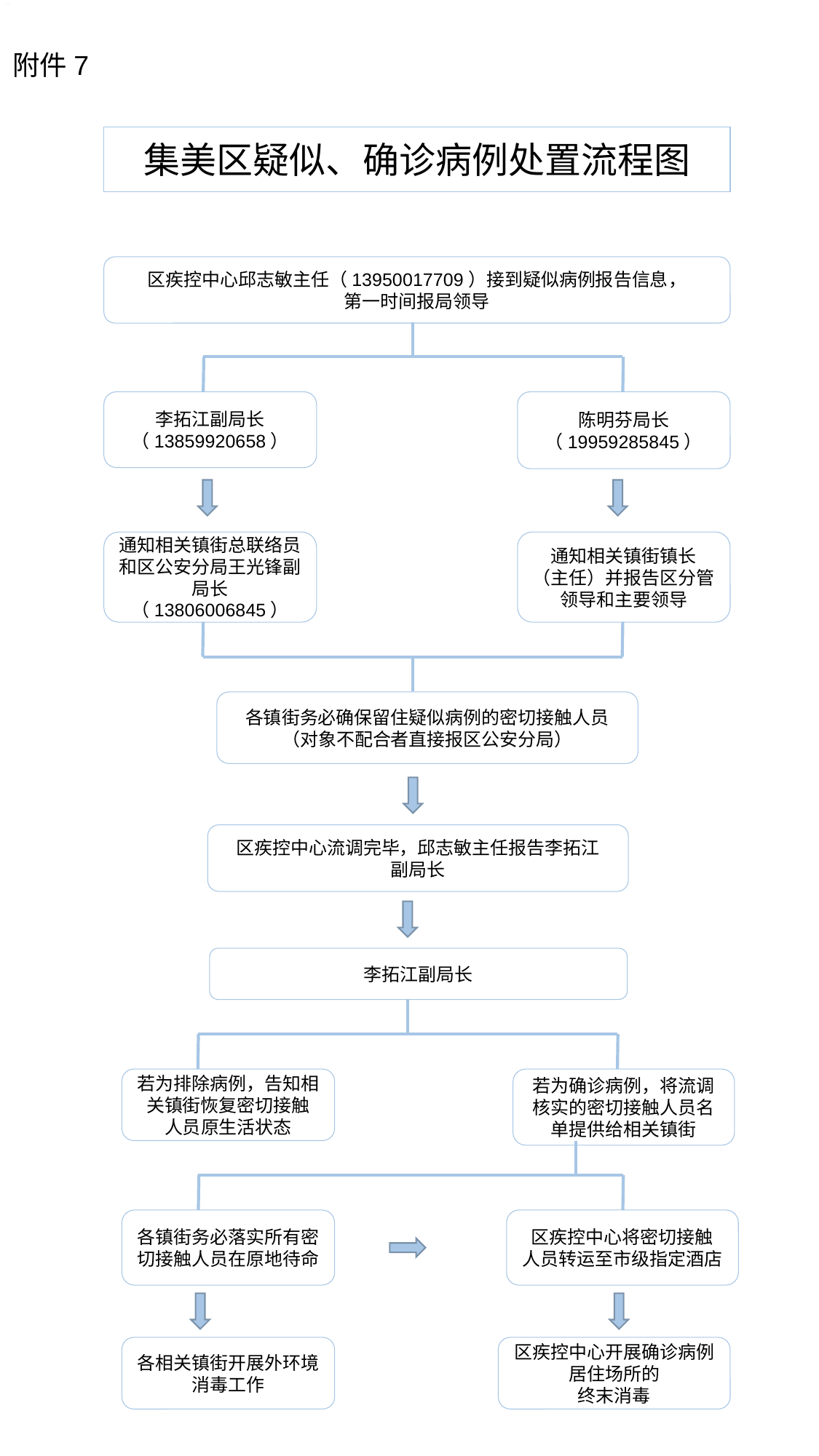

附件7
# 集美区疑似、确诊病例处置流程图
区疾控中心邱志敏主任（13950017709）接到疑似病例报告信息，
第一时间报局领导
李拓江副局长（13859920658）
陈明芬局长（19959285845）

通知相关镇街总联络员和区公安分局王光锋副局长（13806006845）
通知相关镇街镇长
（主任）并报告区分管领导和主要领导

各镇街务必确保留住疑似病例的密切接触人员（对象不配合者直接报区公安分局）

区疾控中心流调完毕，邱志敏主任报告李拓江
副局长

李拓江副局长
若为排除病例，告知相关镇街恢复密切接触
人员原生活状态
若为确诊病例，将流调核实的密切接触人员名单提供给相关镇街
各镇街务必落实所有密切接触人员在原地待命
区疾控中心将密切接触
人员转运至市级指定酒店

各相关镇街开展外环境消毒工作
区疾控中心开展确诊病例居住场所的
终末消毒